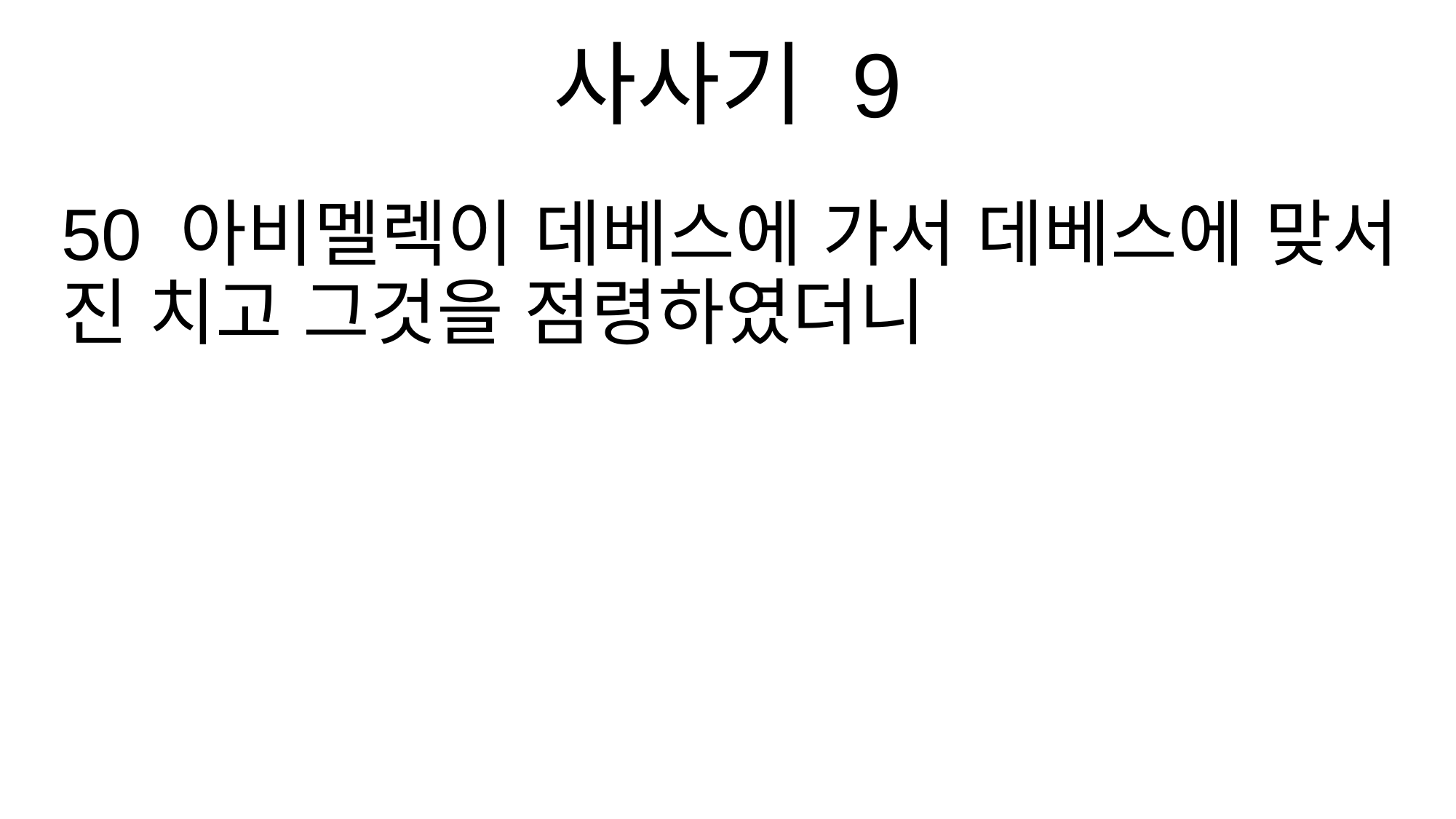

사사기 9
50 아비멜렉이 데베스에 가서 데베스에 맞서 진 치고 그것을 점령하였더니